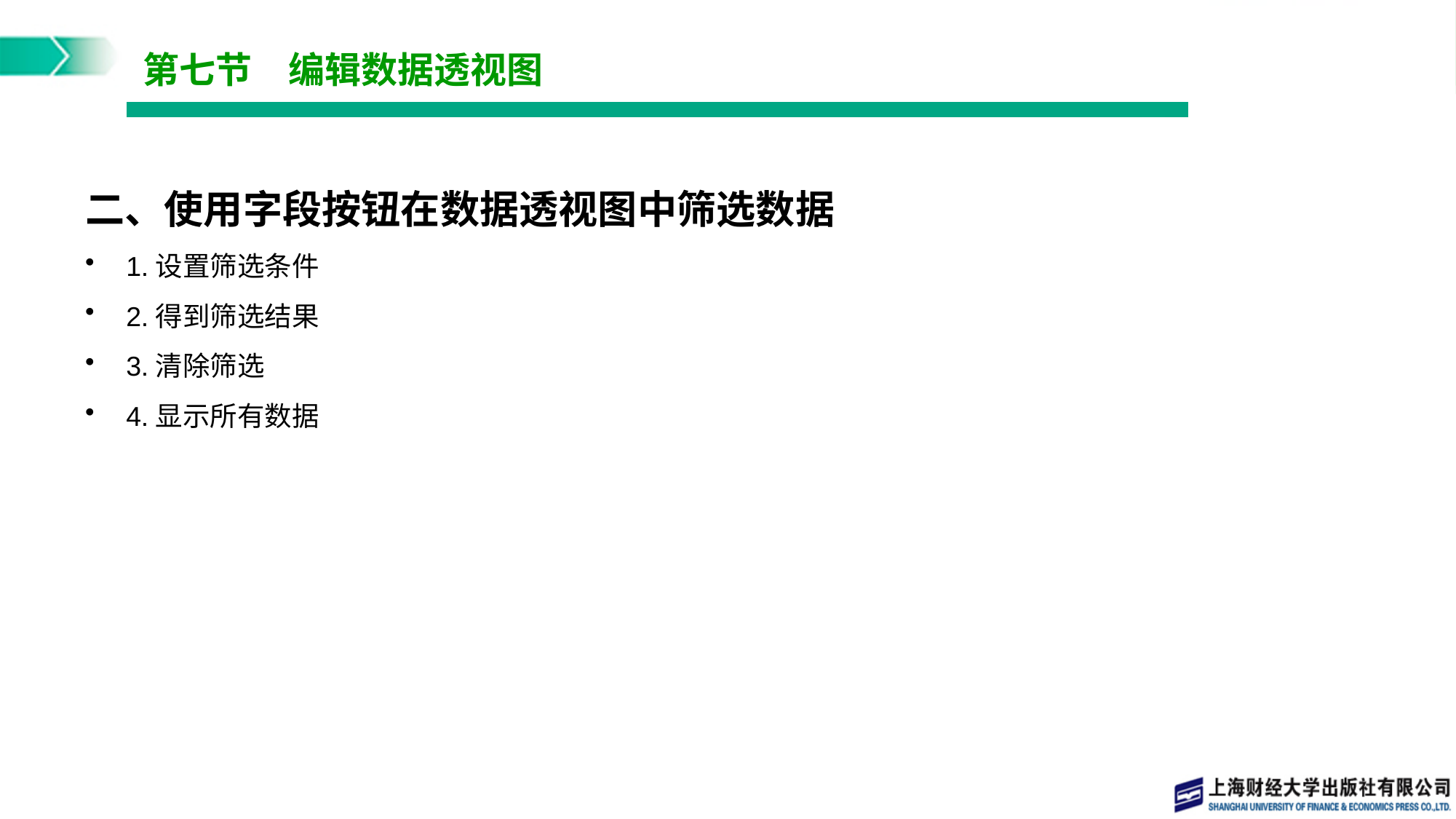

# 第七节　编辑数据透视图
二、使用字段按钮在数据透视图中筛选数据
1.设置筛选条件
2.得到筛选结果
3.清除筛选
4.显示所有数据